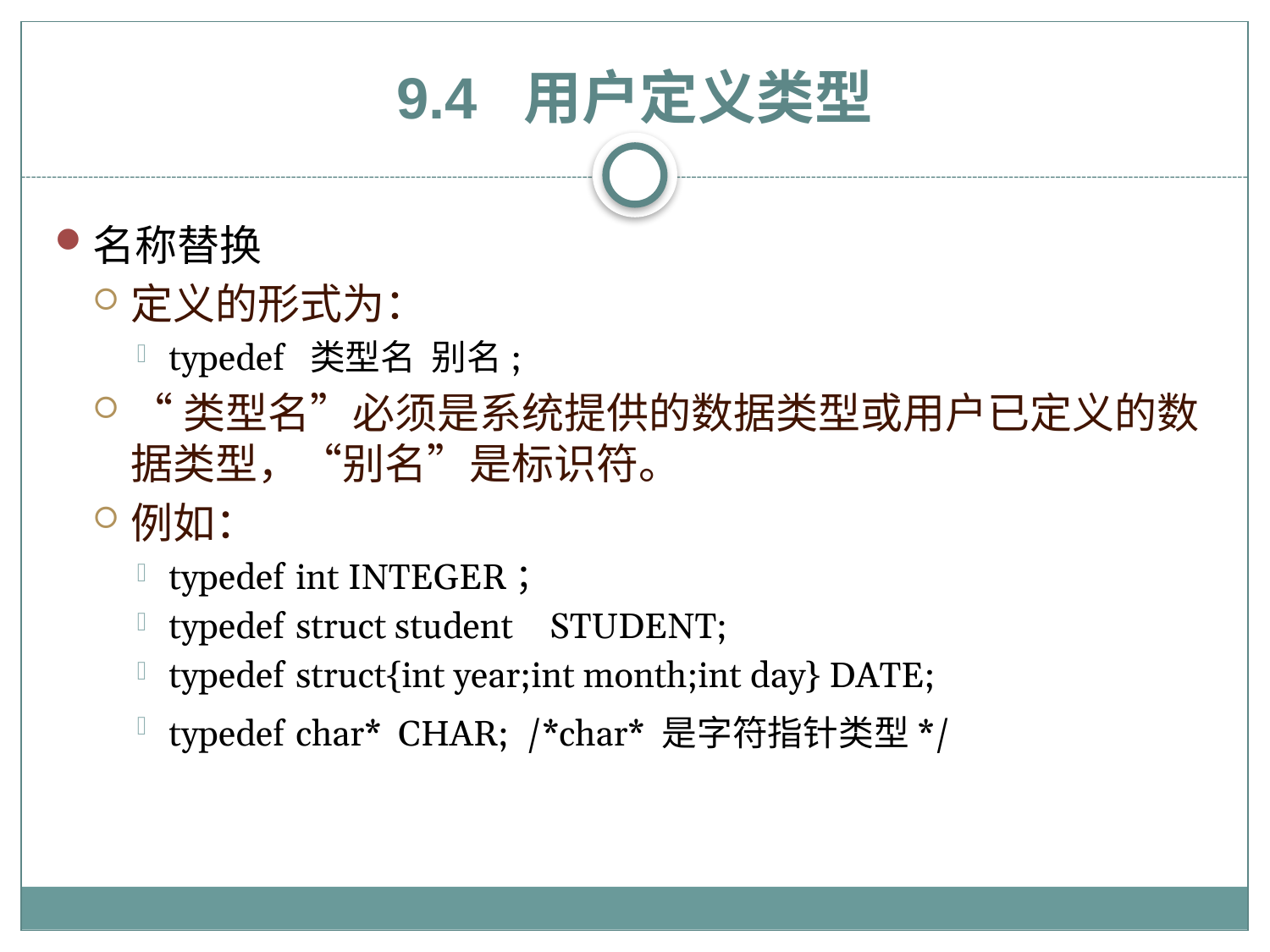

# 9.4  用户定义类型
名称替换
定义的形式为：
typedef  类型名  别名;
“类型名”必须是系统提供的数据类型或用户已定义的数据类型，“别名”是标识符。
例如：
typedef	int INTEGER；
typedef	struct student	STUDENT;
typedef	struct{int year;int month;int day} DATE;
typedef	char*  CHAR;  /*char* 是字符指针类型*/